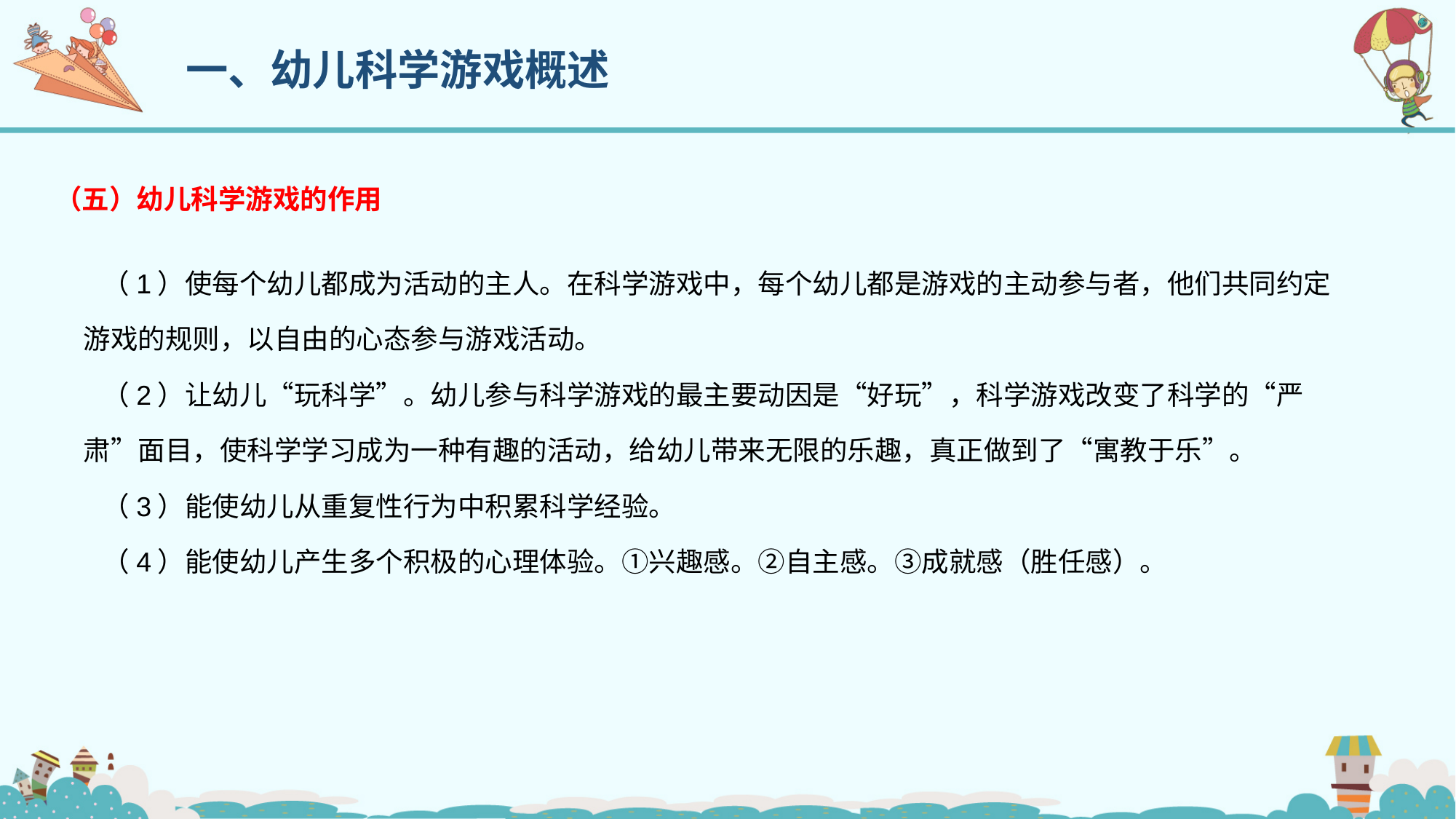

一、幼儿科学游戏概述

（五）幼儿科学游戏的作用
  （1）使每个幼儿都成为活动的主人。在科学游戏中，每个幼儿都是游戏的主动参与者，他们共同约定游戏的规则，以自由的心态参与游戏活动。
  （2）让幼儿“玩科学”。幼儿参与科学游戏的最主要动因是“好玩”，科学游戏改变了科学的“严肃”面目，使科学学习成为一种有趣的活动，给幼儿带来无限的乐趣，真正做到了“寓教于乐”。
  （3）能使幼儿从重复性行为中积累科学经验。
  （4）能使幼儿产生多个积极的心理体验。①兴趣感。②自主感。③成就感（胜任感）。